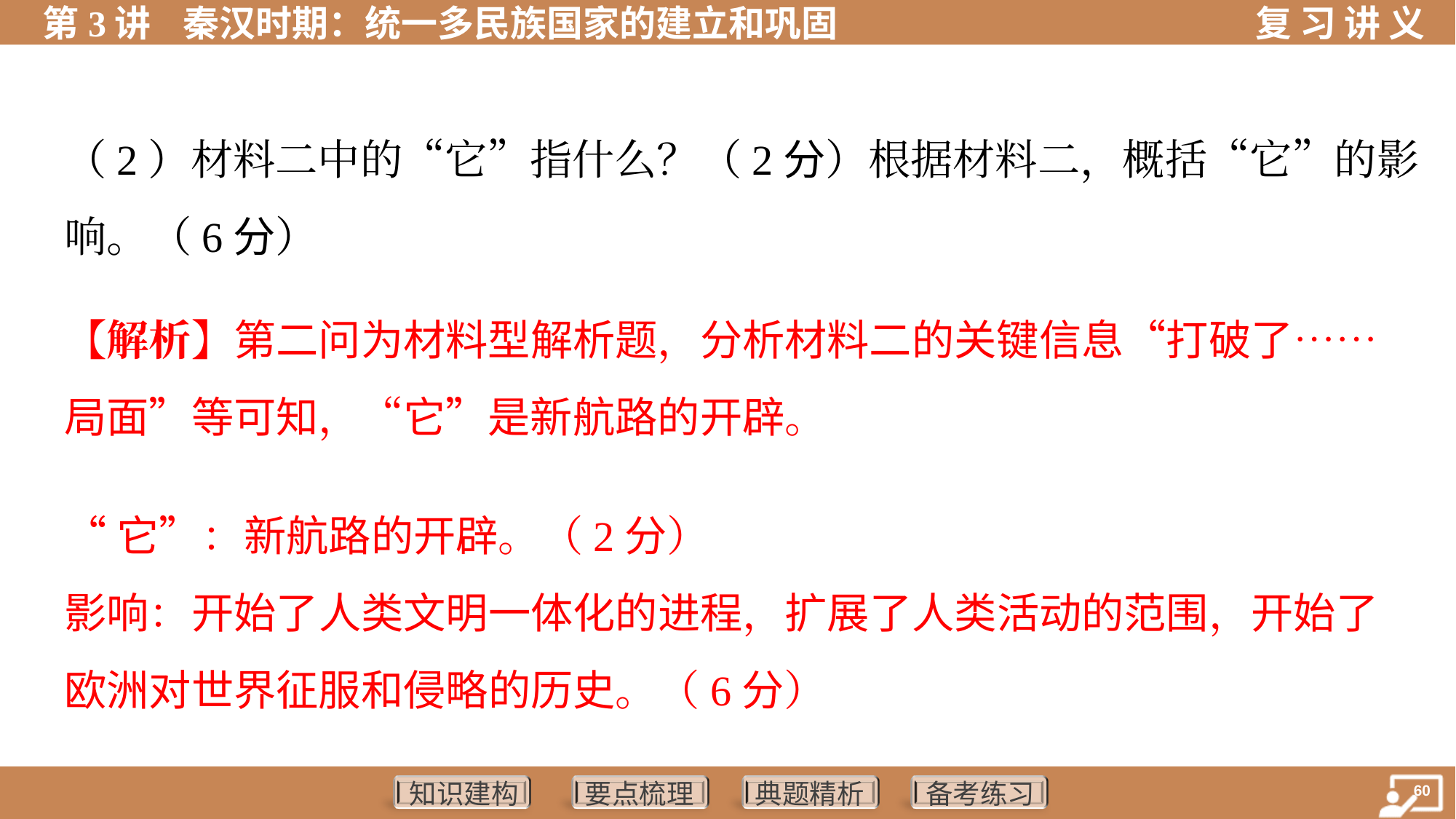

（2）材料二中的“它”指什么？（2分）根据材料二，概括“它”的影
响。（6分）
【解析】第二问为材料型解析题，分析材料二的关键信息“打破了……
局面”等可知，“它”是新航路的开辟。
“它”：新航路的开辟。（2分）
影响：开始了人类文明一体化的进程，扩展了人类活动的范围，开始了
欧洲对世界征服和侵略的历史。（6分）